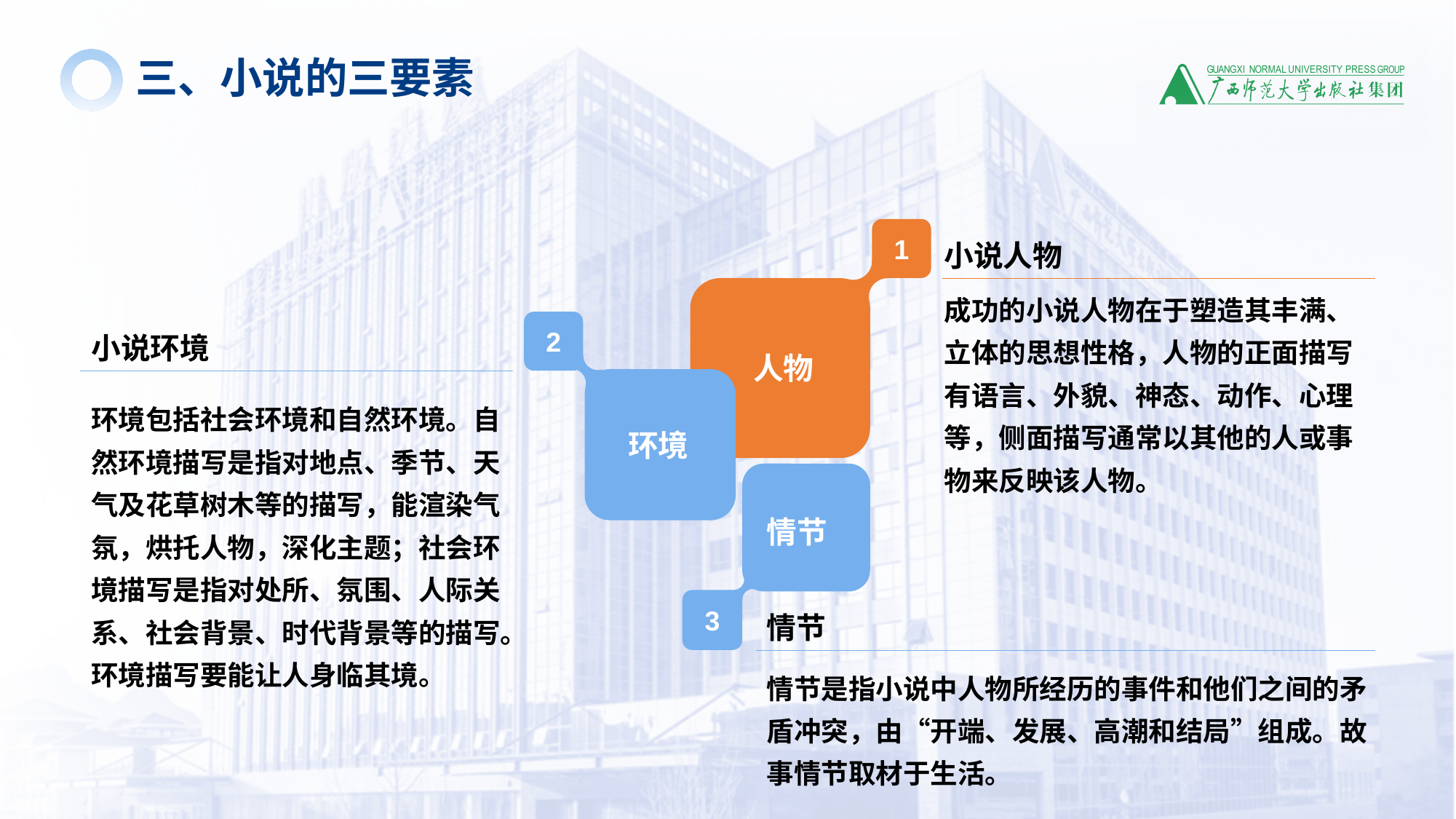

三、小说的三要素

1
小说人物

成功的小说人物在于塑造其丰满、立体的思想性格，人物的正面描写有语言、外貌、神态、动作、心理等，侧面描写通常以其他的人或事物来反映该人物。

2
小说环境
人物

环境包括社会环境和自然环境。自然环境描写是指对地点、季节、天气及花草树木等的描写，能渲染气氛，烘托人物，深化主题；社会环境描写是指对处所、氛围、人际关系、社会背景、时代背景等的描写。环境描写要能让人身临其境。
环境

情节

3
情节
情节是指小说中人物所经历的事件和他们之间的矛盾冲突，由“开端、发展、高潮和结局”组成。故事情节取材于生活。